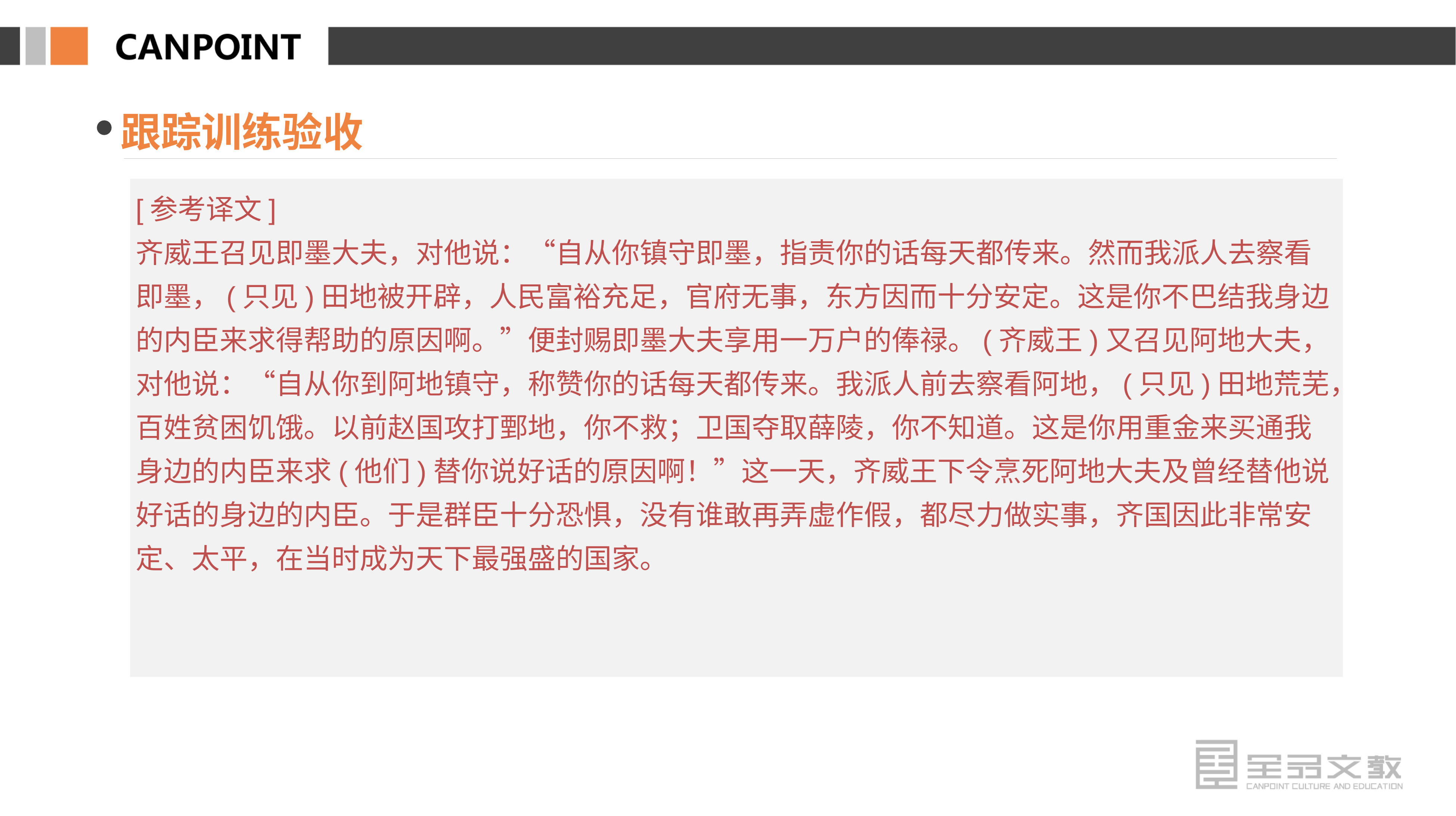

跟踪训练验收

[参考译文]
齐威王召见即墨大夫，对他说：“自从你镇守即墨，指责你的话每天都传来。然而我派人去察看即墨，(只见)田地被开辟，人民富裕充足，官府无事，东方因而十分安定。这是你不巴结我身边的内臣来求得帮助的原因啊。”便封赐即墨大夫享用一万户的俸禄。(齐威王)又召见阿地大夫，对他说：“自从你到阿地镇守，称赞你的话每天都传来。我派人前去察看阿地，(只见)田地荒芜，百姓贫困饥饿。以前赵国攻打鄄地，你不救；卫国夺取薛陵，你不知道。这是你用重金来买通我身边的内臣来求(他们)替你说好话的原因啊！”这一天，齐威王下令烹死阿地大夫及曾经替他说好话的身边的内臣。于是群臣十分恐惧，没有谁敢再弄虚作假，都尽力做实事，齐国因此非常安定、太平，在当时成为天下最强盛的国家。